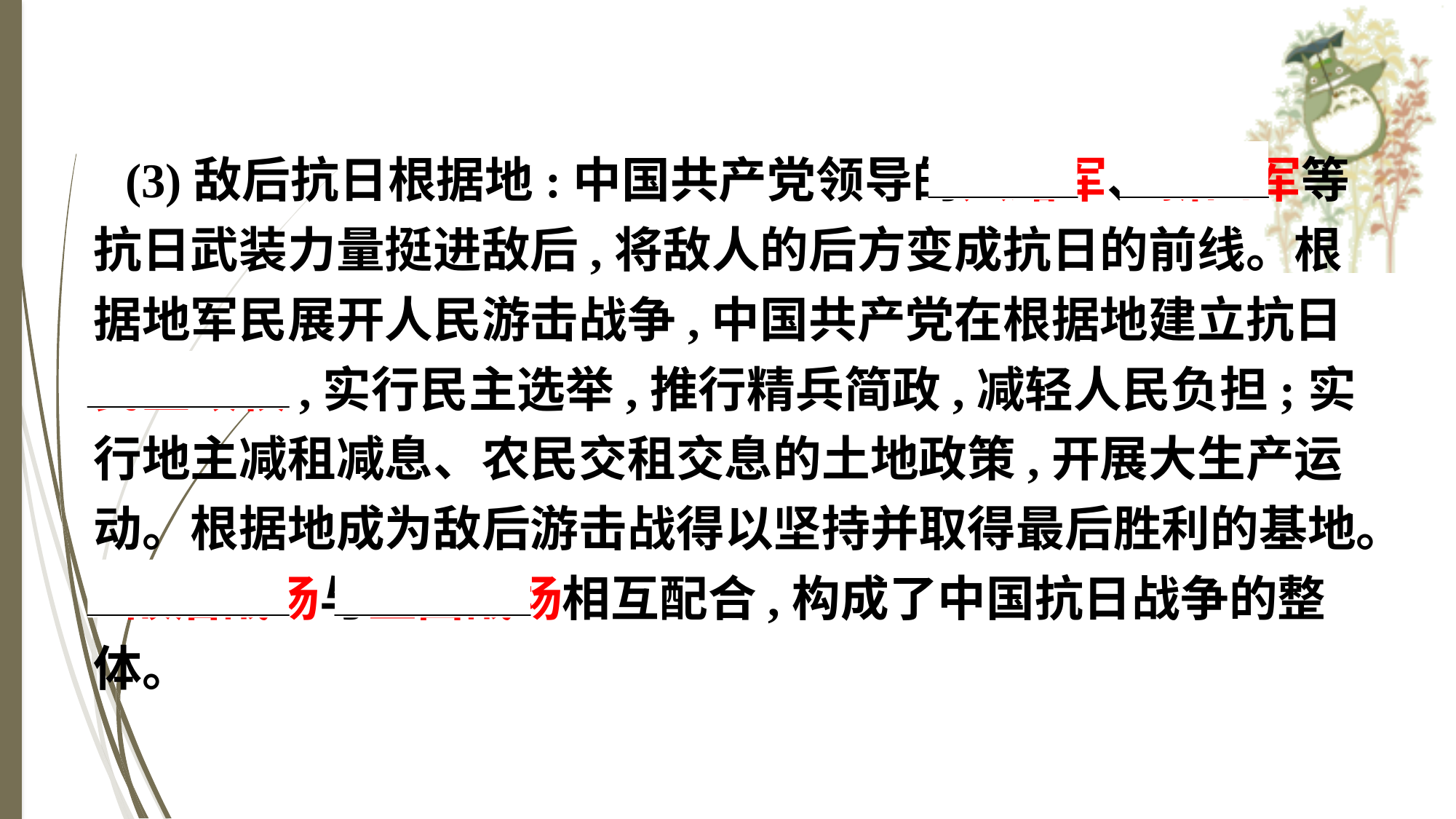

(3)敌后抗日根据地:中国共产党领导的八路军、新四军等抗日武装力量挺进敌后,将敌人的后方变成抗日的前线。根据地军民展开人民游击战争,中国共产党在根据地建立抗日民主政权,实行民主选举,推行精兵简政,减轻人民负担;实行地主减租减息、农民交租交息的土地政策,开展大生产运动。根据地成为敌后游击战得以坚持并取得最后胜利的基地。
敌后战场与正面战场相互配合,构成了中国抗日战争的整体。